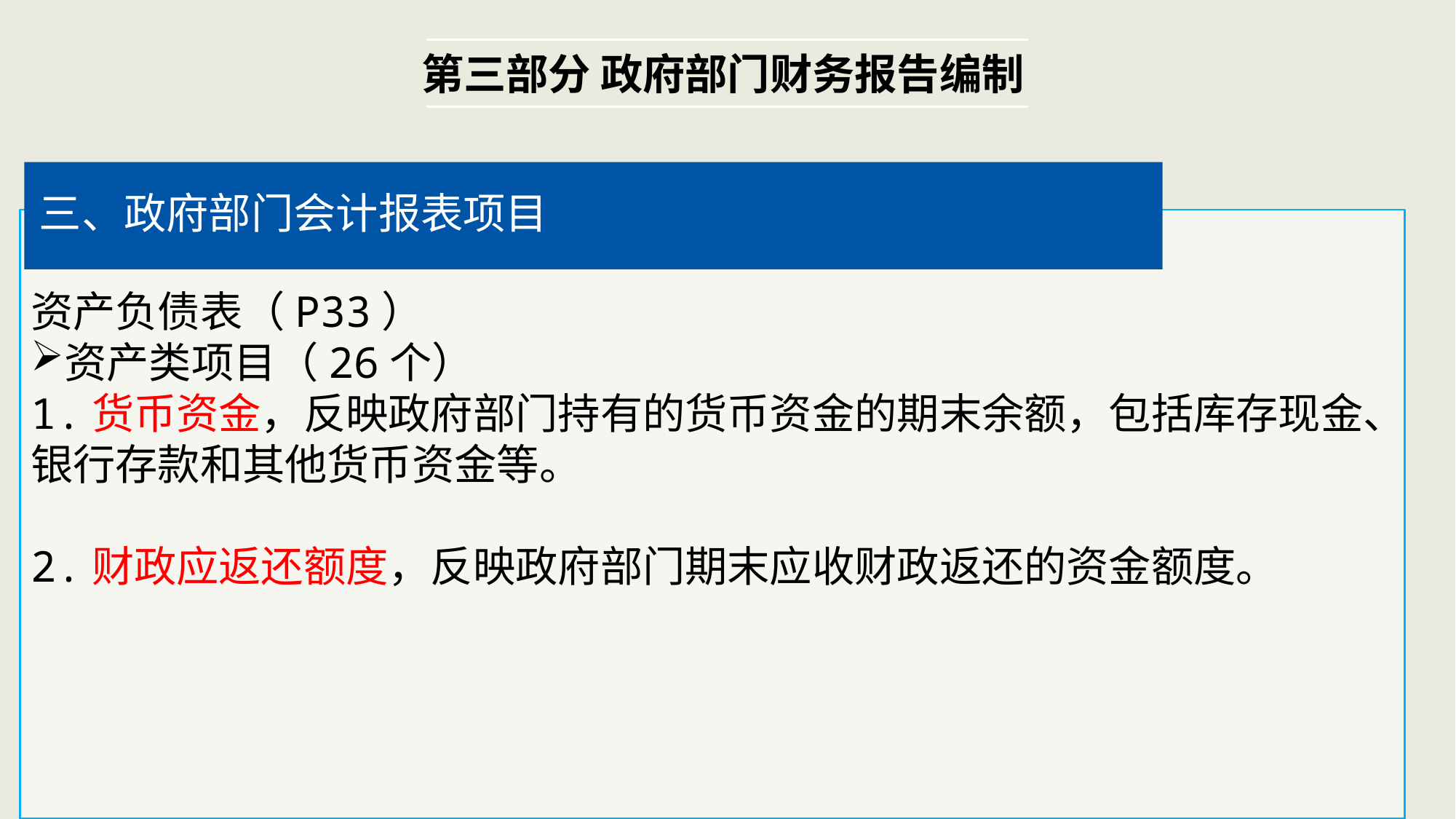

第三部分 政府部门财务报告编制

三、政府部门会计报表项目

资产负债表（P33）
资产类项目（26个）
1.货币资金，反映政府部门持有的货币资金的期末余额，包括库存现金、银行存款和其他货币资金等。

2.财政应返还额度，反映政府部门期末应收财政返还的资金额度。

49